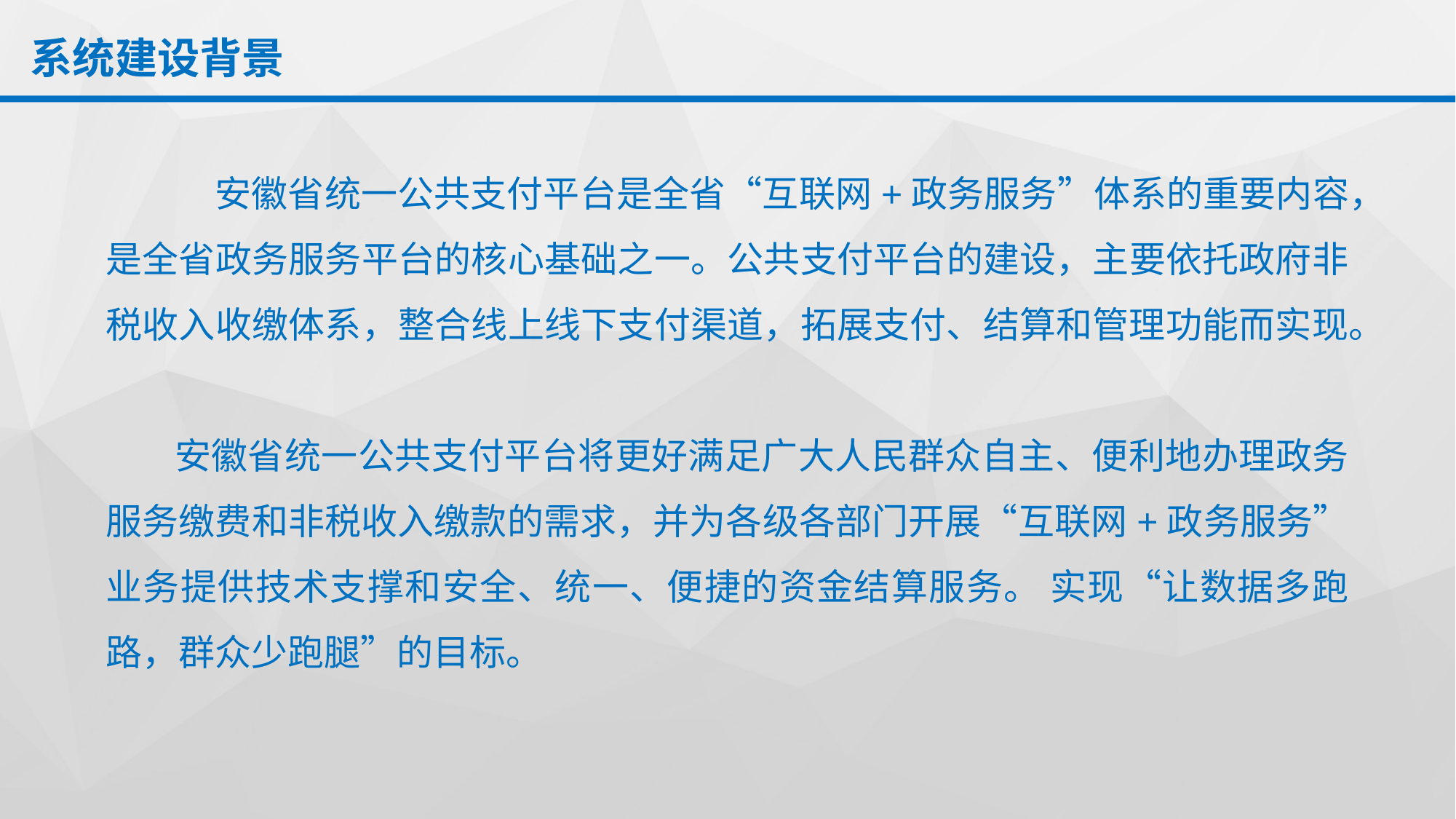

# 系统建设背景
	安徽省统一公共支付平台是全省“互联网+政务服务”体系的重要内容，是全省政务服务平台的核心基础之一。公共支付平台的建设，主要依托政府非税收入收缴体系，整合线上线下支付渠道，拓展支付、结算和管理功能而实现。

       安徽省统一公共支付平台将更好满足广大人民群众自主、便利地办理政务服务缴费和非税收入缴款的需求，并为各级各部门开展“互联网+政务服务”业务提供技术支撑和安全、统一、便捷的资金结算服务。 实现“让数据多跑路，群众少跑腿”的目标。